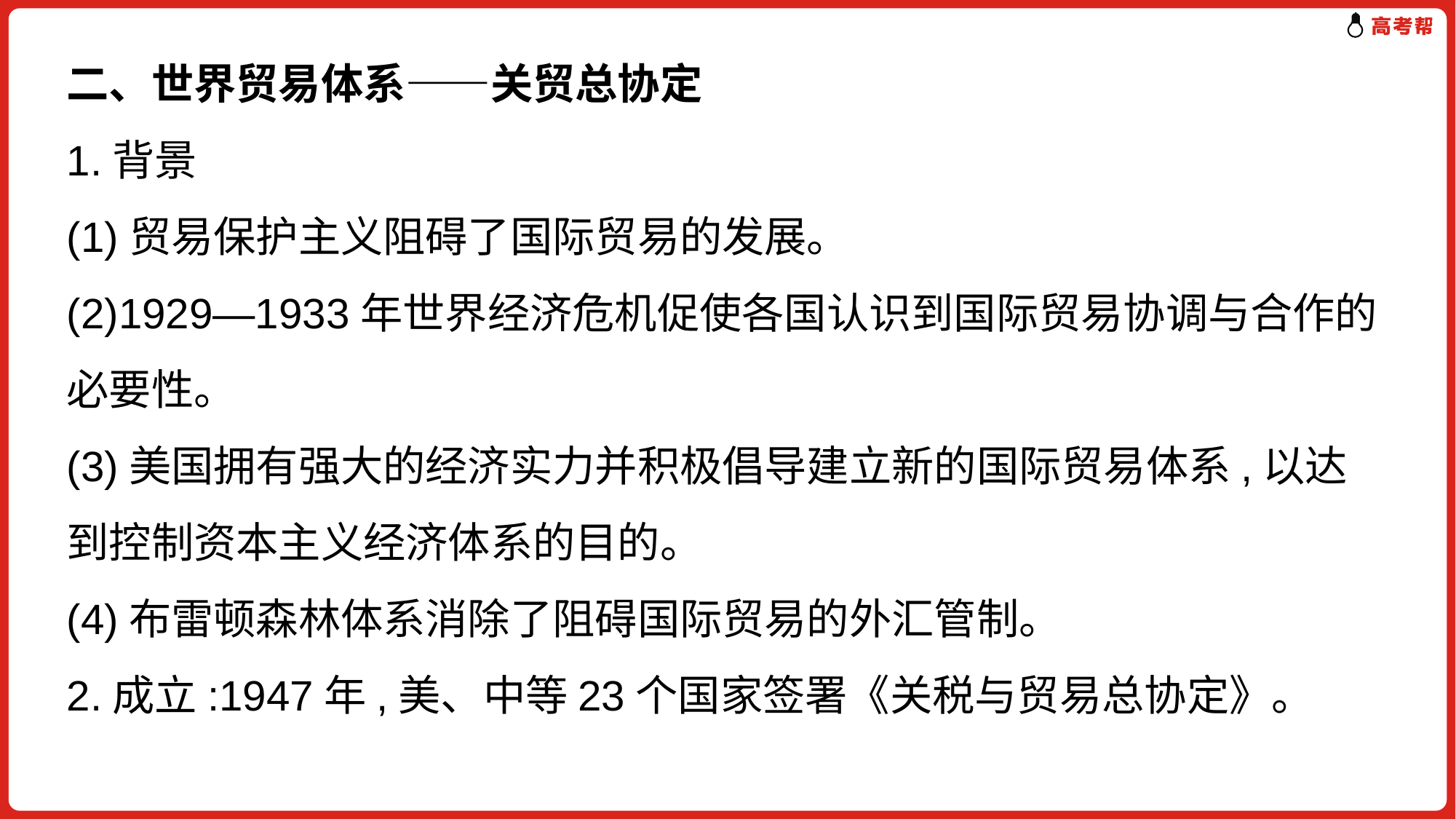

二、世界贸易体系——关贸总协定
1.背景
(1)贸易保护主义阻碍了国际贸易的发展。
(2)1929—1933年世界经济危机促使各国认识到国际贸易协调与合作的必要性。
(3)美国拥有强大的经济实力并积极倡导建立新的国际贸易体系,以达到控制资本主义经济体系的目的。
(4)布雷顿森林体系消除了阻碍国际贸易的外汇管制。
2.成立:1947年,美、中等23个国家签署《关税与贸易总协定》。